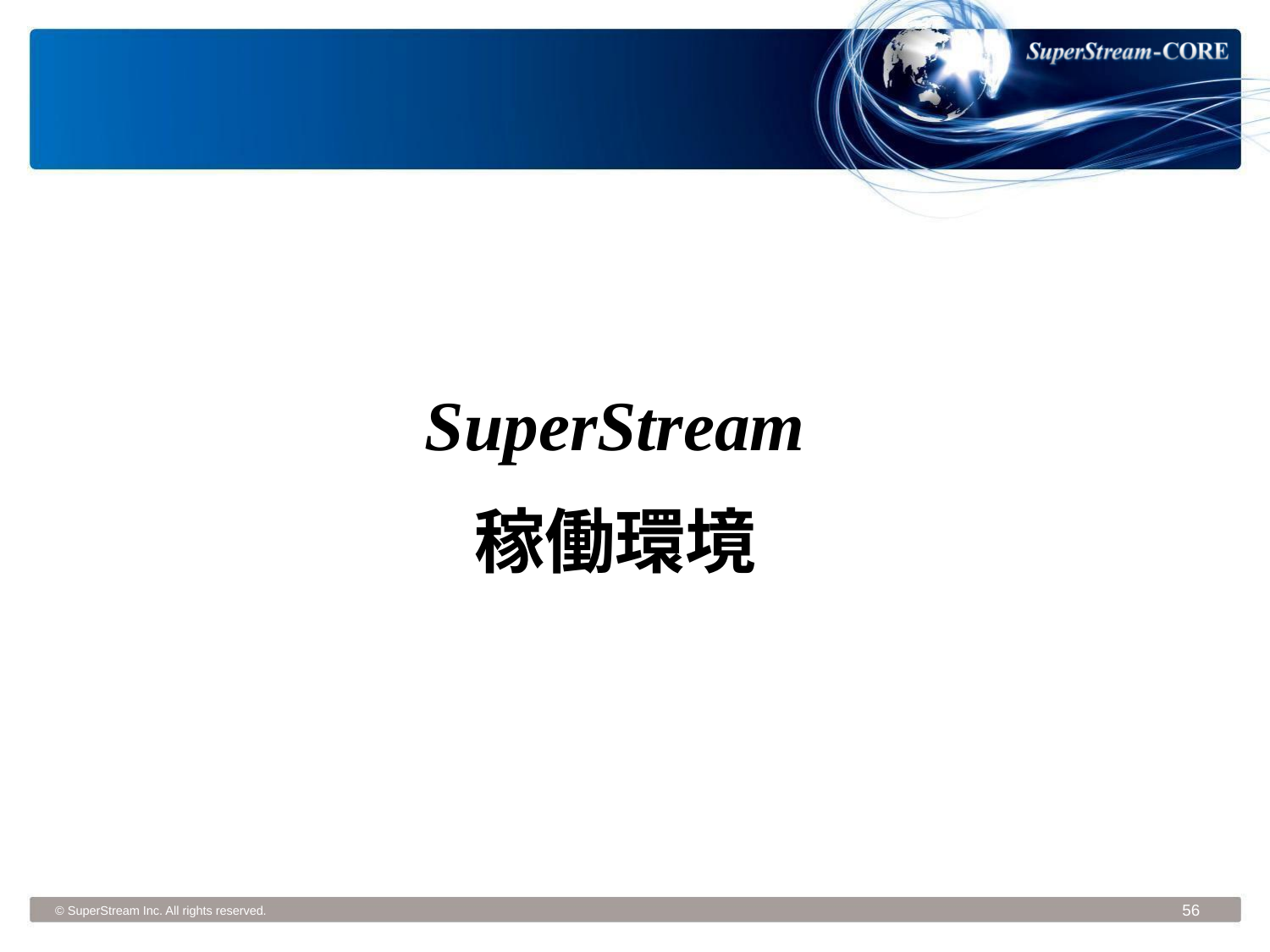

SuperStream
稼働環境
© SuperStream Inc. All rights reserved.
56